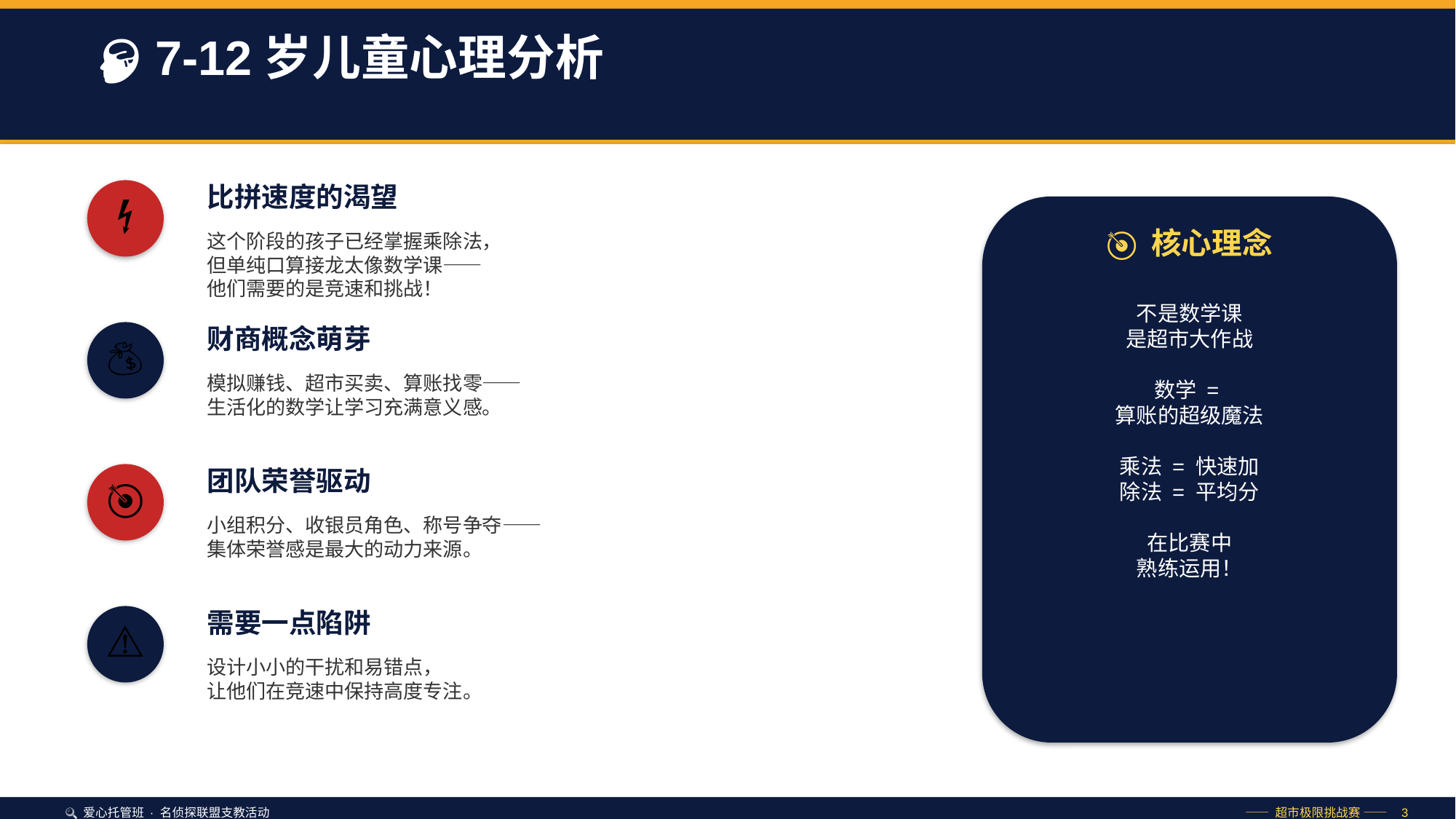

🧠 7-12岁儿童心理分析

比拼速度的渴望

⚡

🎯 核心理念
这个阶段的孩子已经掌握乘除法，
但单纯口算接龙太像数学课——
他们需要的是竞速和挑战！
不是数学课
是超市大作战
数学 =
算账的超级魔法
乘法 = 快速加
除法 = 平均分
在比赛中
熟练运用！
财商概念萌芽

💰
模拟赚钱、超市买卖、算账找零——
生活化的数学让学习充满意义感。
团队荣誉驱动

🎯
小组积分、收银员角色、称号争夺——
集体荣誉感是最大的动力来源。
需要一点陷阱

⚠️
设计小小的干扰和易错点，
让他们在竞速中保持高度专注。

🔍 爱心托管班 · 名侦探联盟支教活动
—— 超市极限挑战赛 ——    3